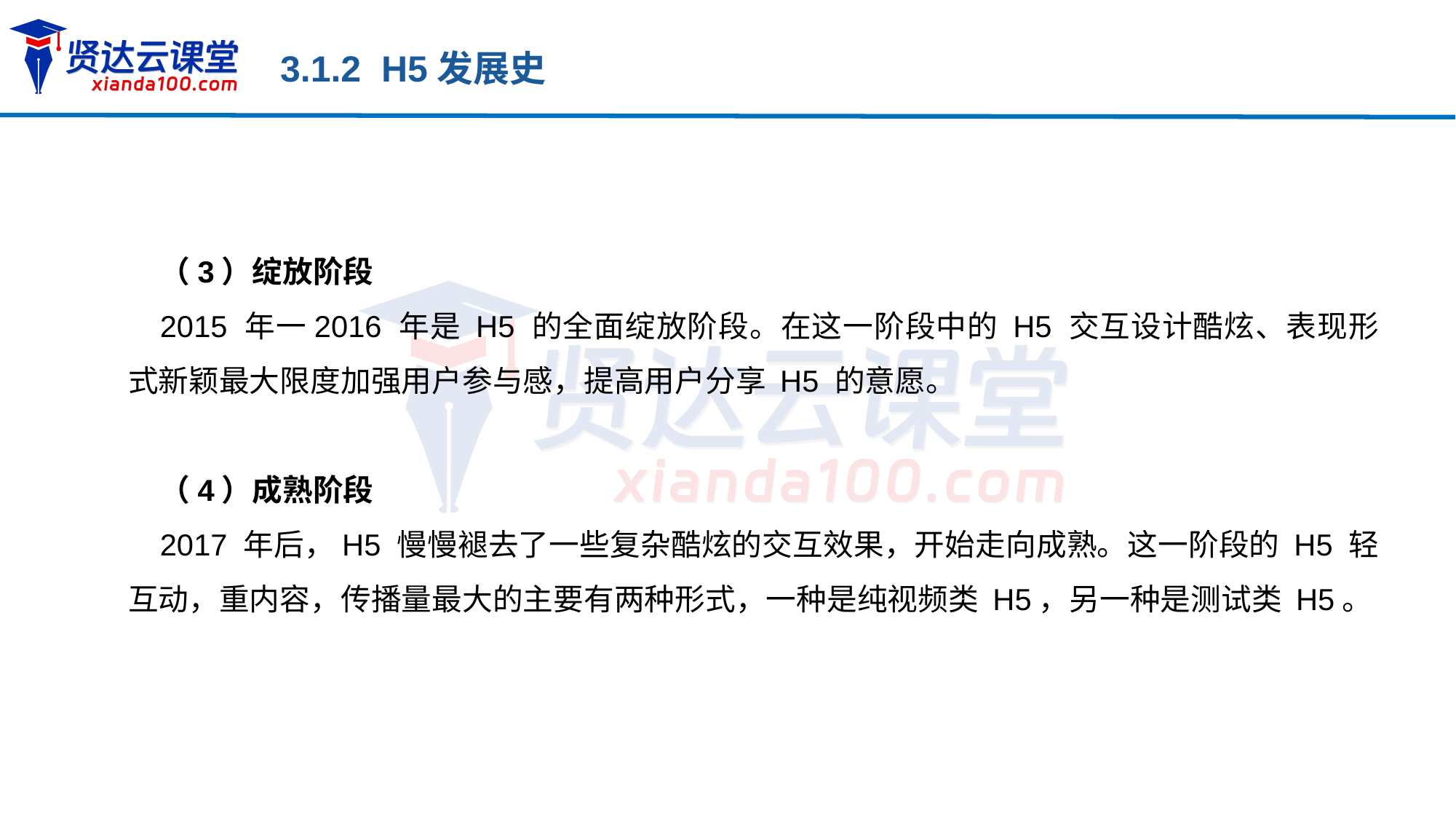

3.1.2  H5发展史
（3）绽放阶段
2015 年一2016 年是 H5 的全面绽放阶段。在这一阶段中的 H5 交互设计酷炫、表现形式新颖最大限度加强用户参与感，提高用户分享 H5 的意愿。

（4）成熟阶段
2017 年后，H5 慢慢褪去了一些复杂酷炫的交互效果，开始走向成熟。这一阶段的 H5 轻互动，重内容，传播量最大的主要有两种形式，一种是纯视频类 H5，另一种是测试类 H5。